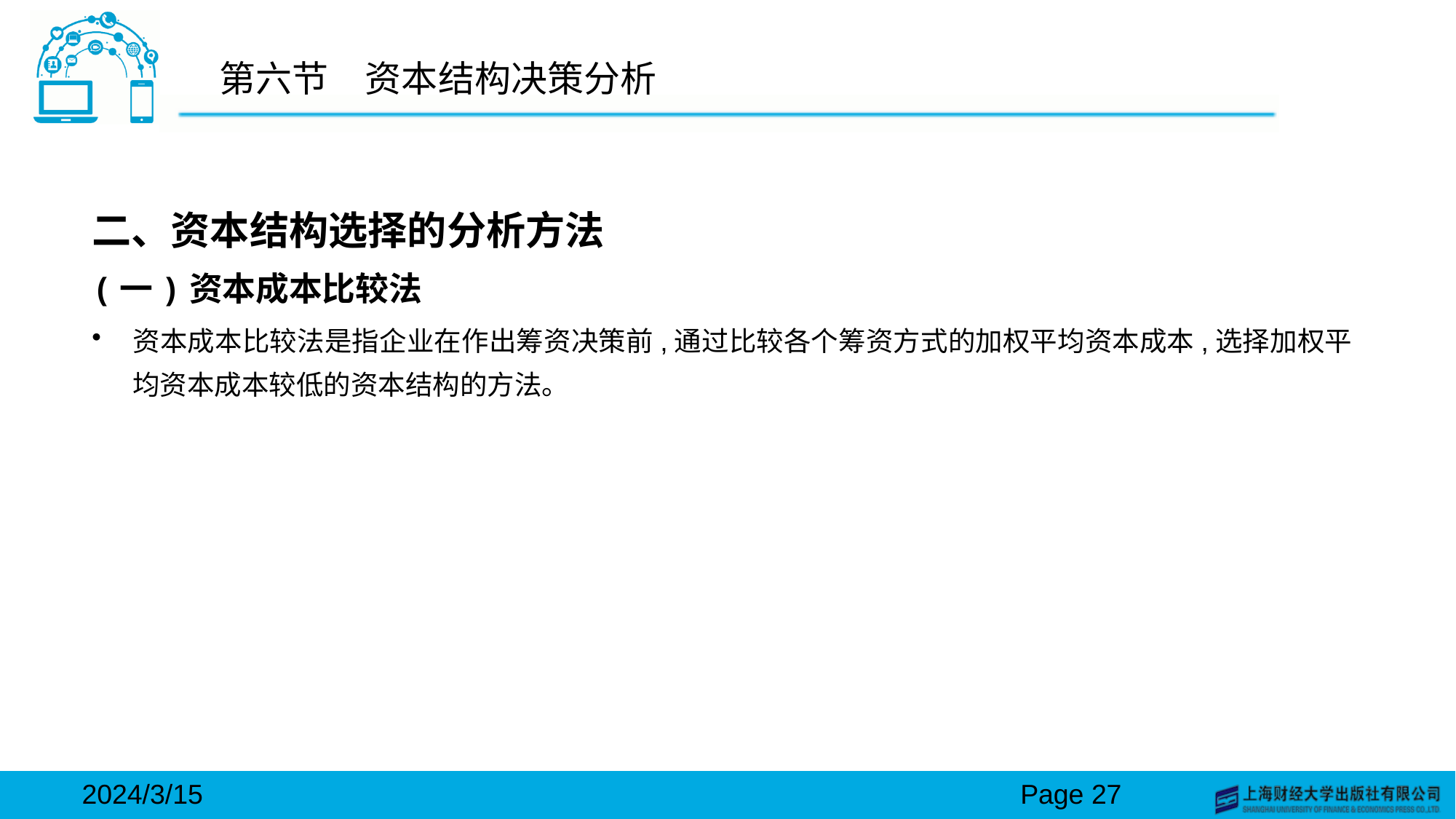

# 第六节　资本结构决策分析
二、资本结构选择的分析方法
(一)资本成本比较法
资本成本比较法是指企业在作出筹资决策前,通过比较各个筹资方式的加权平均资本成本,选择加权平均资本成本较低的资本结构的方法。
2024/3/15
Page 27